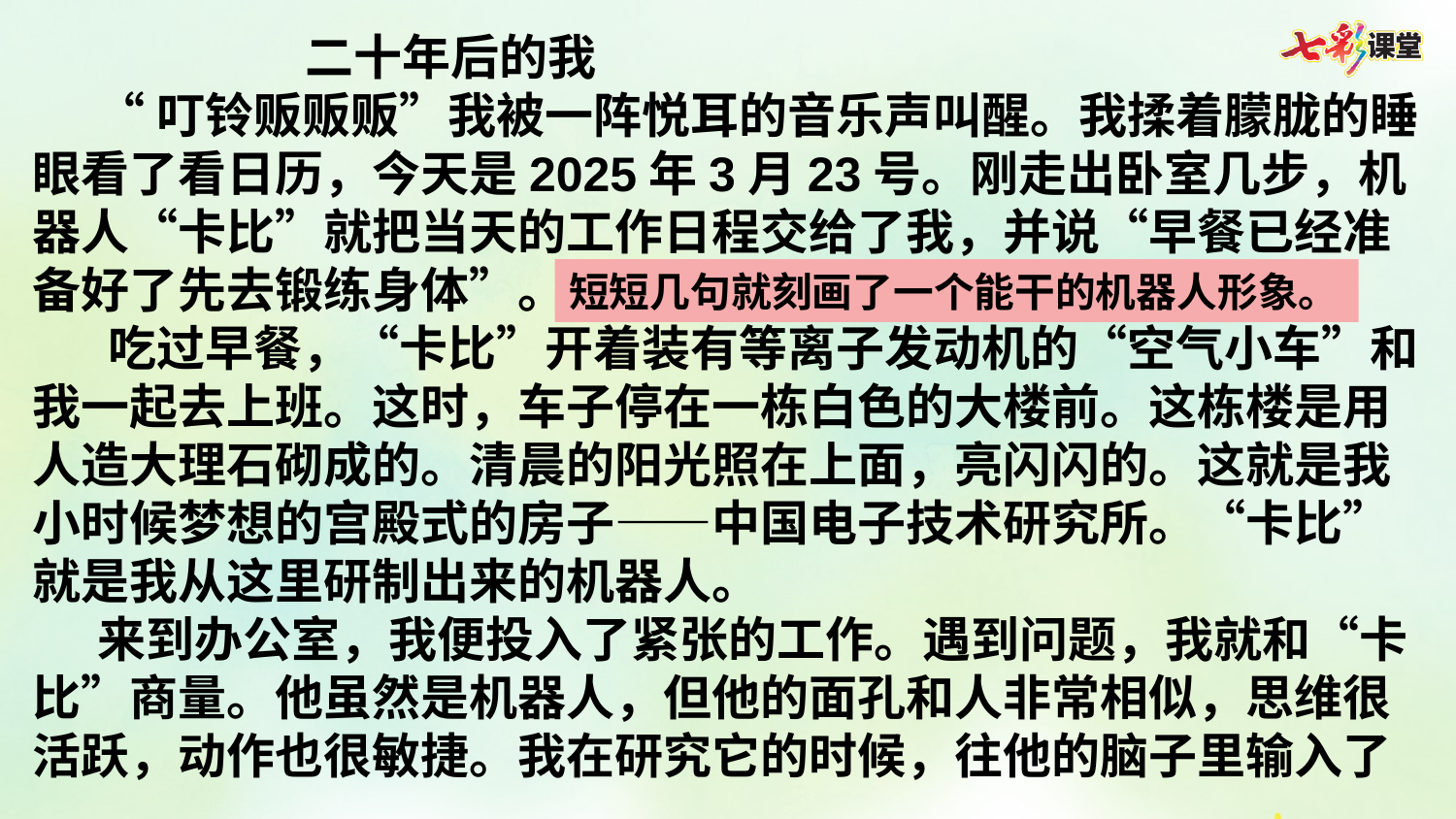

二十年后的我
  “叮铃贩贩贩”我被一阵悦耳的音乐声叫醒。我揉着朦胧的睡眼看了看日历，今天是2025年3月23号。刚走出卧室几步，机器人“卡比”就把当天的工作日程交给了我，并说“早餐已经准备好了先去锻练身体”。
  吃过早餐，“卡比”开着装有等离子发动机的“空气小车”和我一起去上班。这时，车子停在一栋白色的大楼前。这栋楼是用人造大理石砌成的。清晨的阳光照在上面，亮闪闪的。这就是我小时候梦想的宫殿式的房子——中国电子技术研究所。“卡比”就是我从这里研制出来的机器人。
 来到办公室，我便投入了紧张的工作。遇到问题，我就和“卡比”商量。他虽然是机器人，但他的面孔和人非常相似，思维很活跃，动作也很敏捷。我在研究它的时候，往他的脑子里输入了
短短几句就刻画了一个能干的机器人形象。